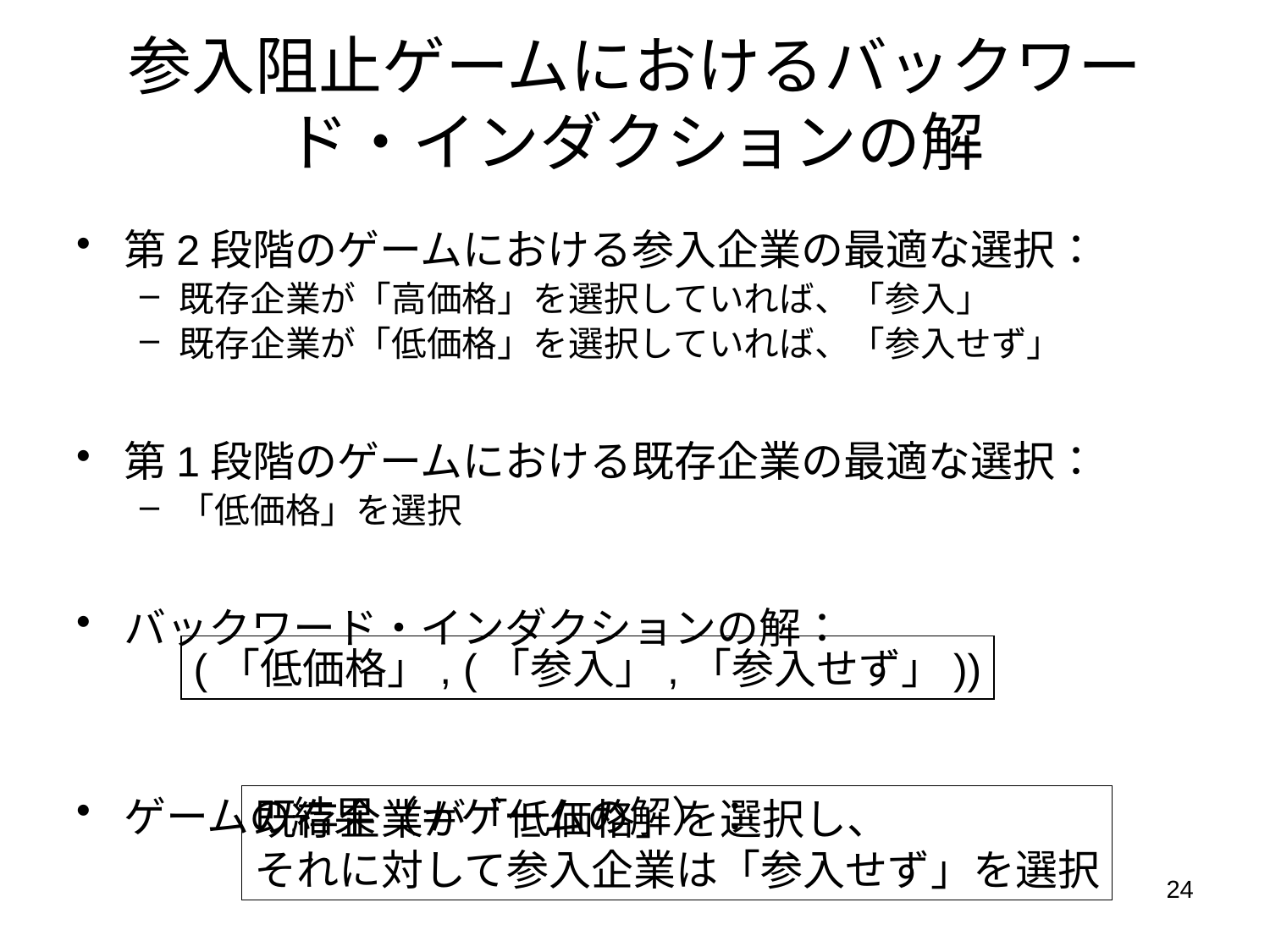

参入阻止ゲームにおけるバックワード・インダクションの解
第2段階のゲームにおける参入企業の最適な選択：
既存企業が「高価格」を選択していれば、「参入」
既存企業が「低価格」を選択していれば、「参入せず」

第1段階のゲームにおける既存企業の最適な選択：
「低価格」を選択

バックワード・インダクションの解：

ゲームの結果（≠ゲームの解）：
(「低価格」, (「参入」,「参入せず」))
既存企業が「低価格」を選択し、
それに対して参入企業は「参入せず」を選択
24